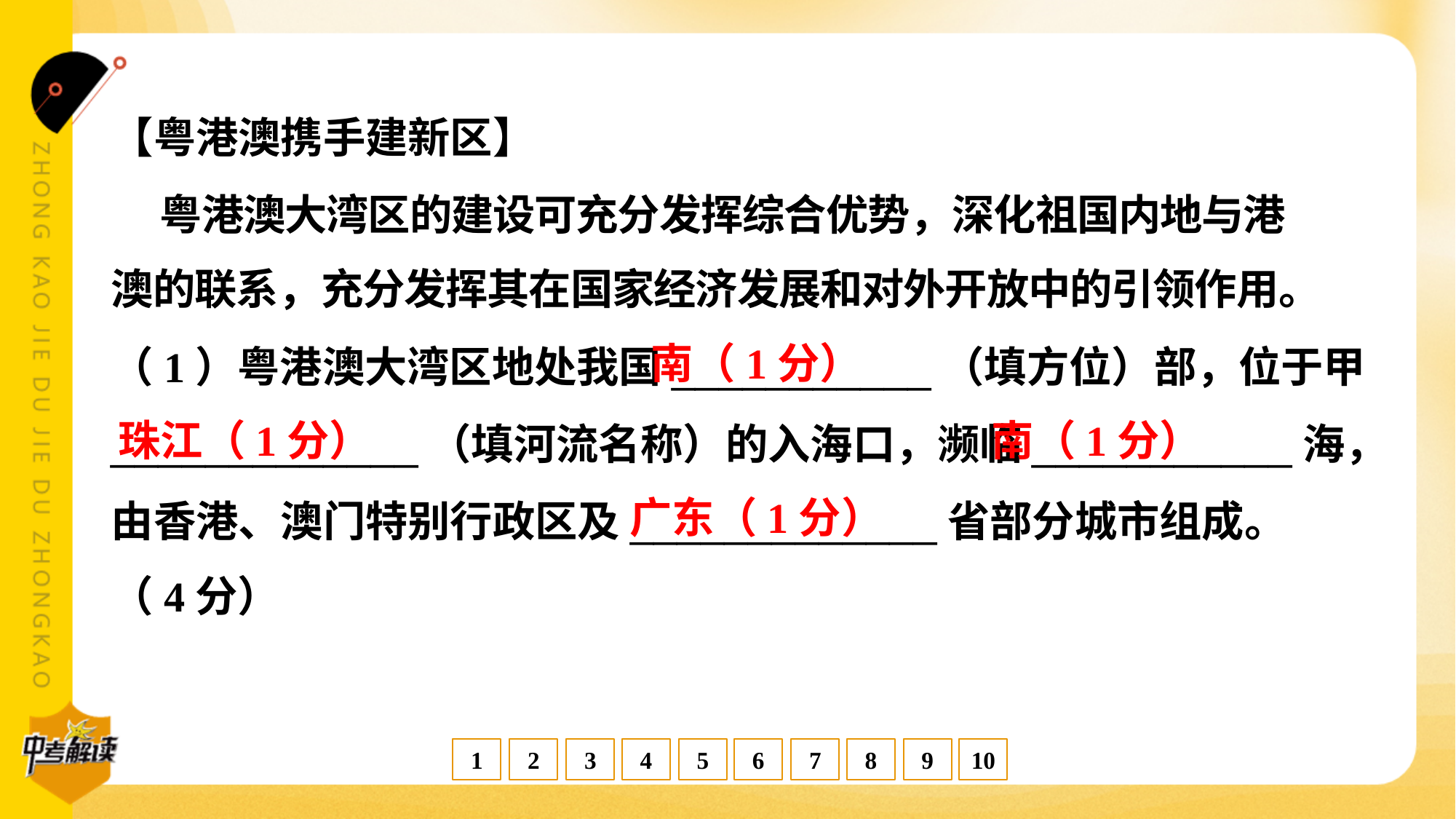

【粤港澳携手建新区】
    粤港澳大湾区的建设可充分发挥综合优势，深化祖国内地与港
澳的联系，充分发挥其在国家经济发展和对外开放中的引领作用。
南（1分）
（1）粤港澳大湾区地处我国___________（填方位）部，位于甲
_____________（填河流名称）的入海口，濒临___________海，
由香港、澳门特别行政区及_____________省部分城市组成。
（4分）
珠江（1分）
南（1分）
广东（1分）